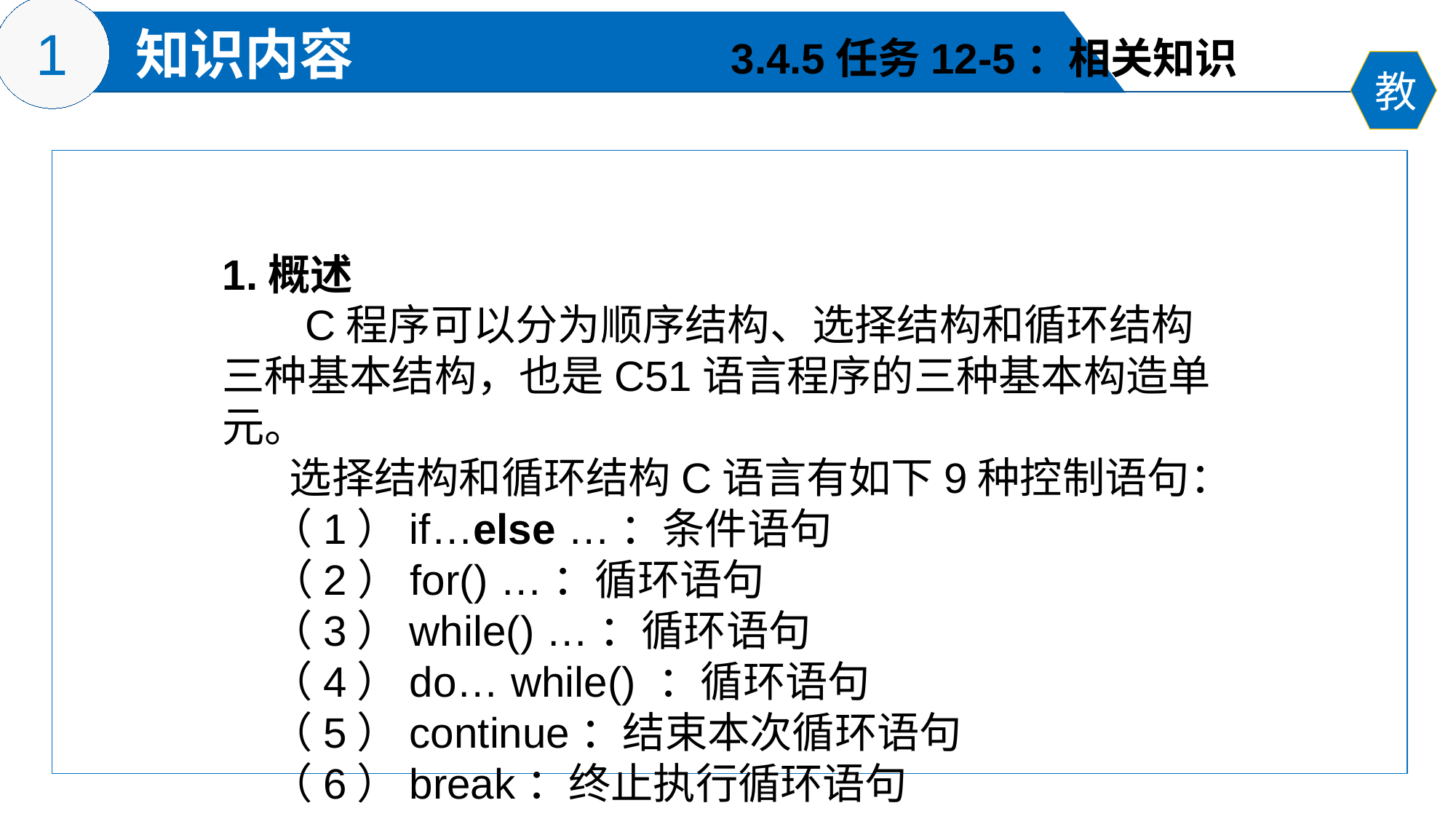

3.4.5任务12-5：相关知识
1.概述
       C程序可以分为顺序结构、选择结构和循环结构三种基本结构，也是C51语言程序的三种基本构造单元。
      选择结构和循环结构C语言有如下9种控制语句：
    （1）if…else …：条件语句
    （2）for() …：循环语句
    （3）while() …：循环语句
    （4）do… while() ：循环语句
    （5）continue：结束本次循环语句
    （6）break：终止执行循环语句